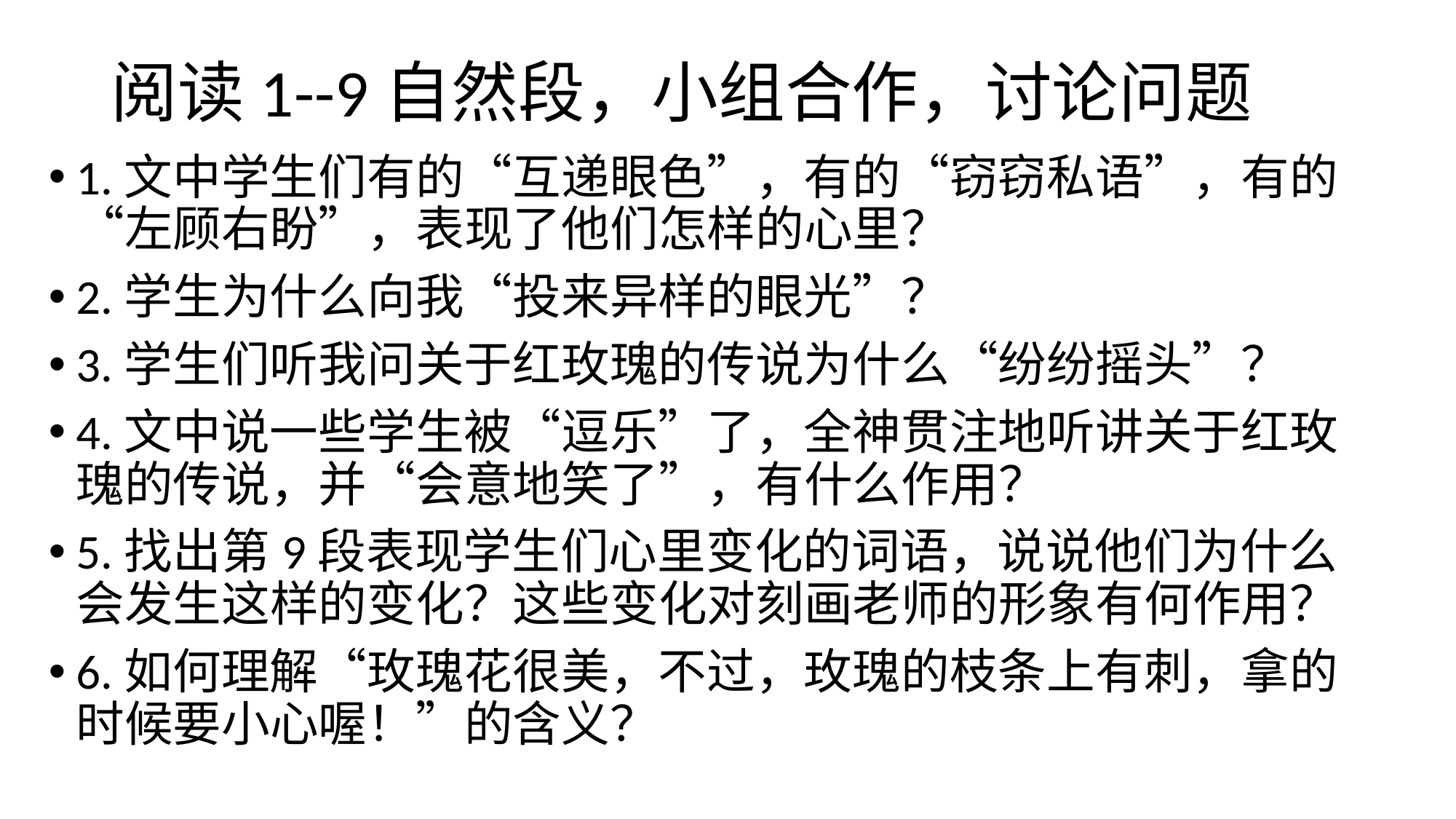

# 阅读1--9自然段，小组合作，讨论问题
1.文中学生们有的“互递眼色”，有的“窃窃私语”，有的“左顾右盼”，表现了他们怎样的心里？
2.学生为什么向我“投来异样的眼光”？
3.学生们听我问关于红玫瑰的传说为什么“纷纷摇头”？
4.文中说一些学生被“逗乐”了，全神贯注地听讲关于红玫瑰的传说，并“会意地笑了”，有什么作用？
5.找出第9段表现学生们心里变化的词语，说说他们为什么会发生这样的变化？这些变化对刻画老师的形象有何作用？
6.如何理解“玫瑰花很美，不过，玫瑰的枝条上有刺，拿的时候要小心喔！”的含义？